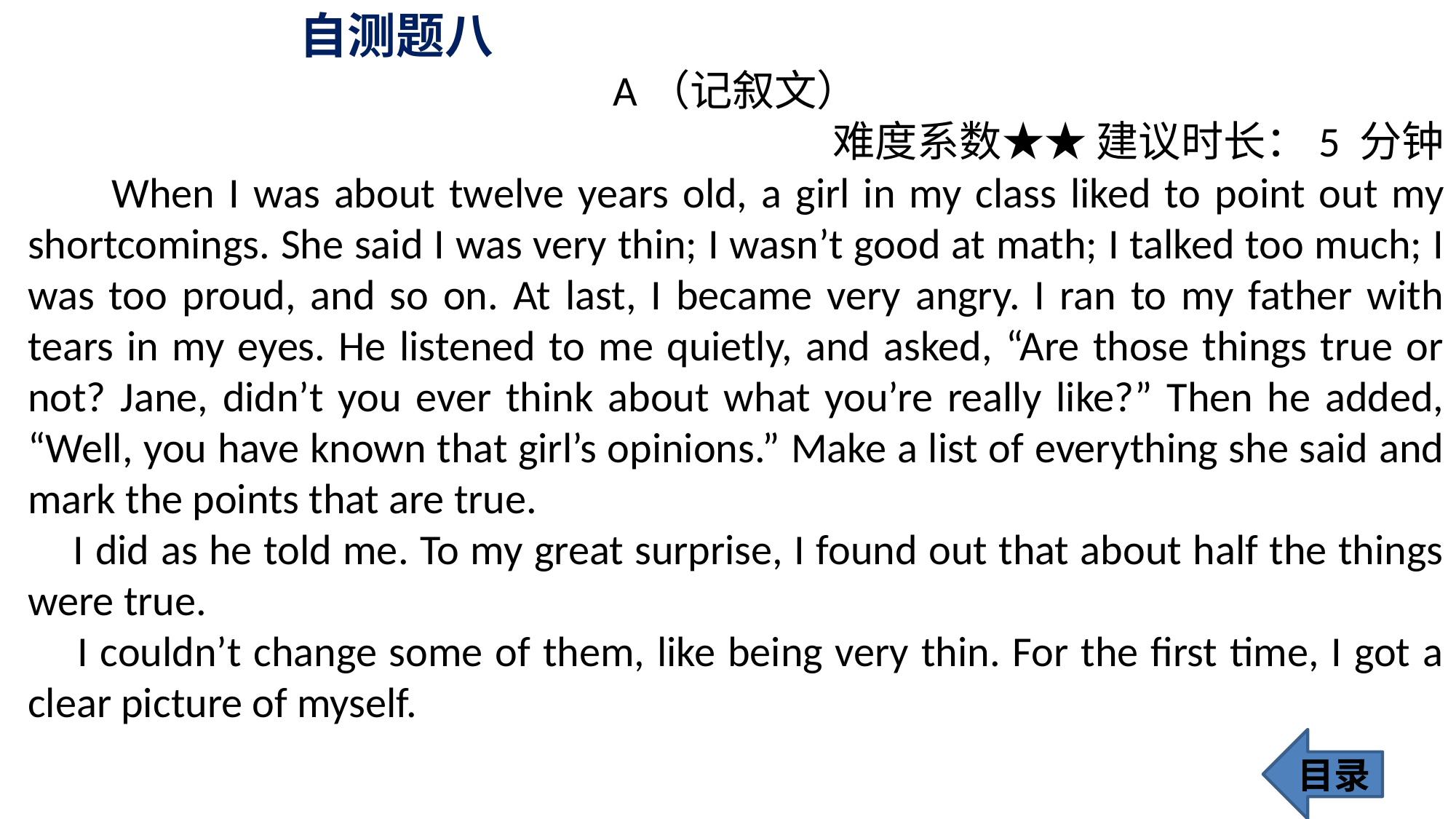

自测题八
A（记叙文）
                                                                          难度系数★★ 建议时长：5 分钟
      When I was about twelve years old, a girl in my class liked to point out my shortcomings. She said I was very thin; I wasn’t good at math; I talked too much; I was too proud, and so on. At last, I became very angry. I ran to my father with tears in my eyes. He listened to me quietly, and asked, “Are those things true or not? Jane, didn’t you ever think about what you’re really like?” Then he added, “Well, you have known that girl’s opinions.” Make a list of everything she said and mark the points that are true.
    I did as he told me. To my great surprise, I found out that about half the things were true.
    I couldn’t change some of them, like being very thin. For the first time, I got a clear picture of myself.
目录
241